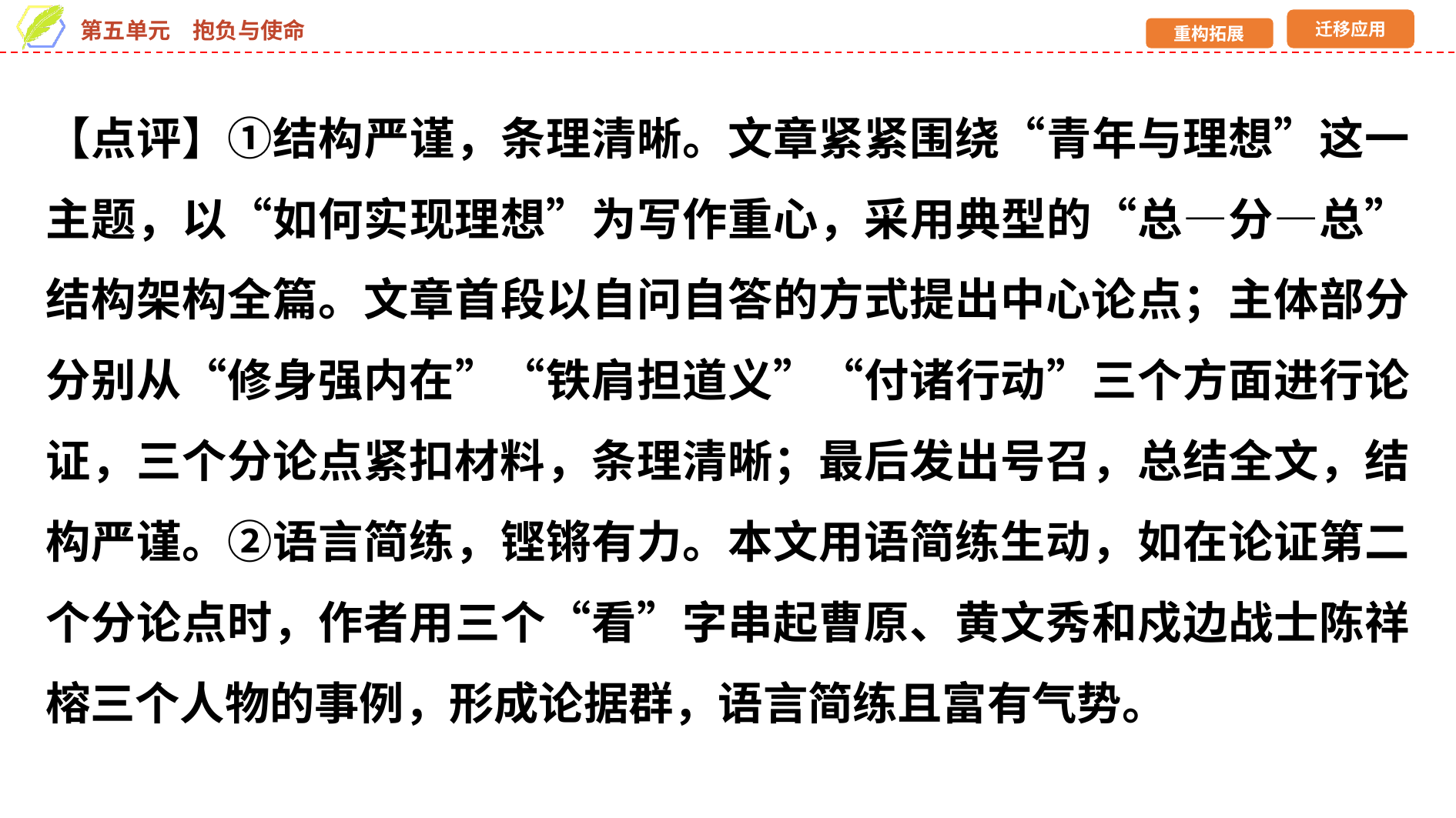

【点评】①结构严谨，条理清晰。文章紧紧围绕“青年与理想”这一主题，以“如何实现理想”为写作重心，采用典型的“总—分—总”结构架构全篇。文章首段以自问自答的方式提出中心论点；主体部分分别从“修身强内在”“铁肩担道义”“付诸行动”三个方面进行论证，三个分论点紧扣材料，条理清晰；最后发出号召，总结全文，结构严谨。②语言简练，铿锵有力。本文用语简练生动，如在论证第二个分论点时，作者用三个“看”字串起曹原、黄文秀和戍边战士陈祥榕三个人物的事例，形成论据群，语言简练且富有气势。